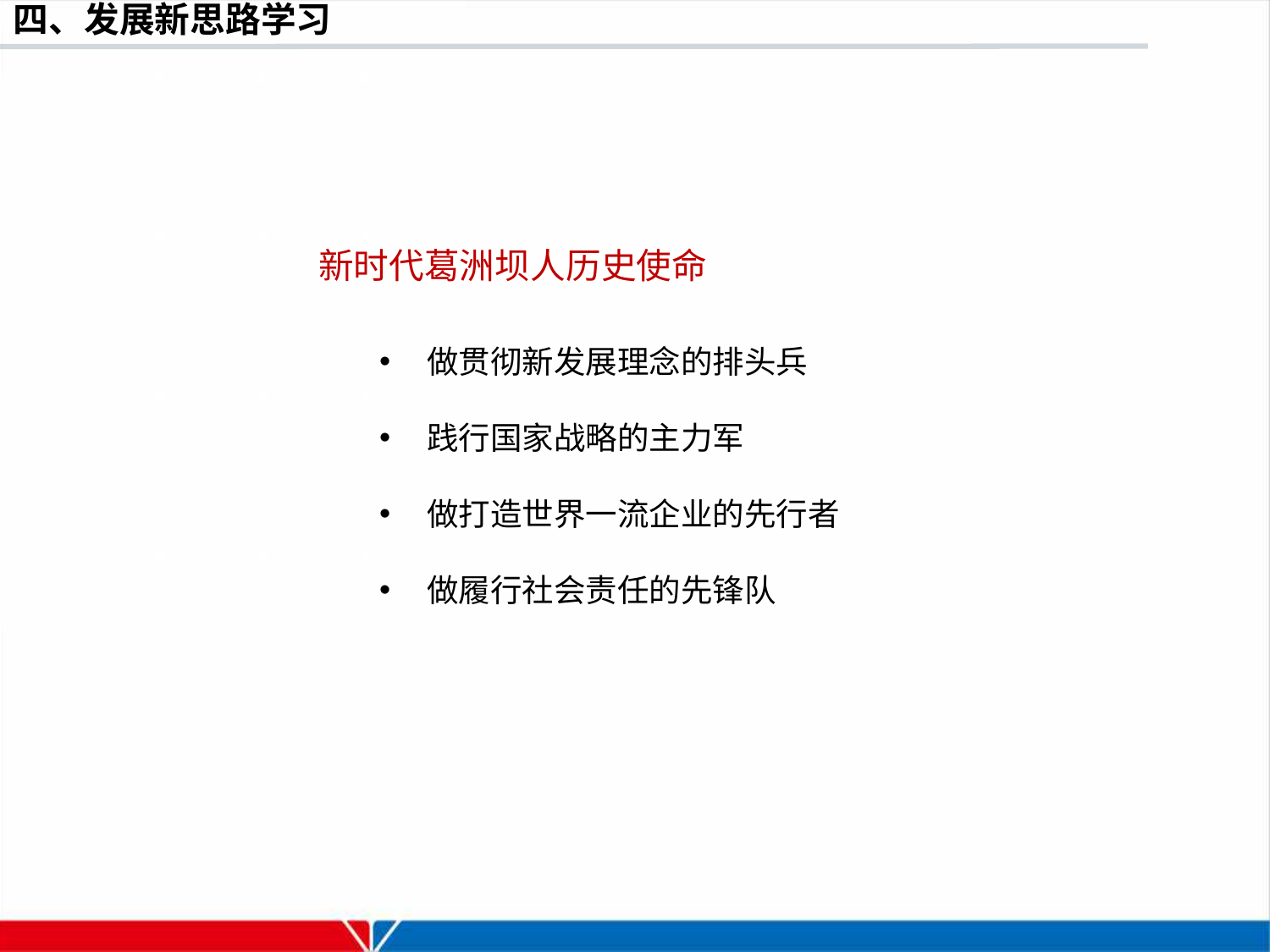

新时代葛洲坝人历史使命
做贯彻新发展理念的排头兵
践行国家战略的主力军
做打造世界一流企业的先行者
做履行社会责任的先锋队